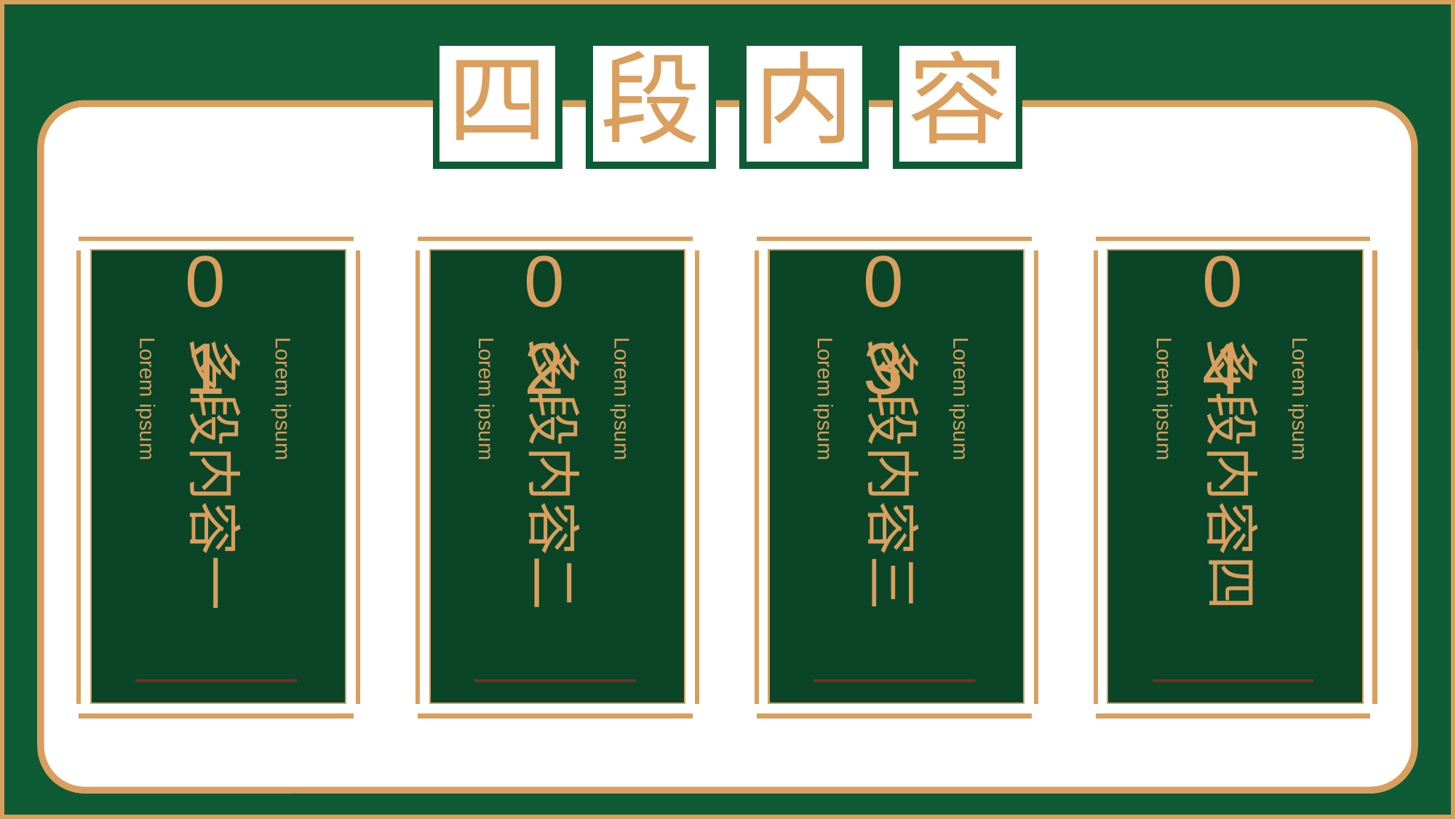

四
段
内
容
01

多段内容一
Lorem ipsum
Lorem ipsum
02

多段内容二
Lorem ipsum
Lorem ipsum
03

多段内容三
Lorem ipsum
Lorem ipsum
04

多段内容四
Lorem ipsum
Lorem ipsum